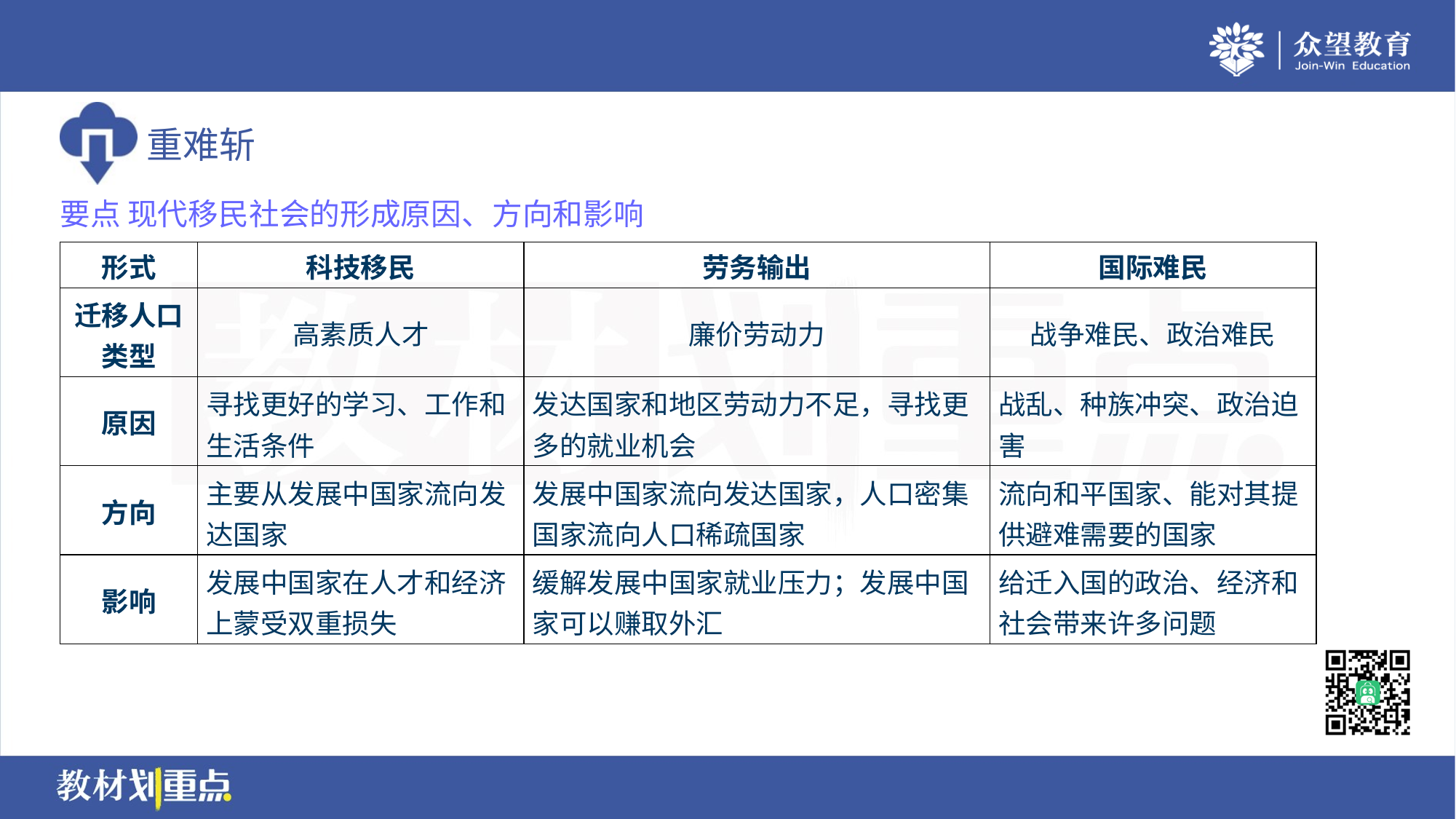

要点 现代移民社会的形成原因、方向和影响
| 形式 | 科技移民 | 劳务输出 | 国际难民 |
| --- | --- | --- | --- |
| 迁移人口 类型 | 高素质人才 | 廉价劳动力 | 战争难民、政治难民 |
| 原因 | 寻找更好的学习、工作和 生活条件 | 发达国家和地区劳动力不足，寻找更 多的就业机会 | 战乱、种族冲突、政治迫 害 |
| 方向 | 主要从发展中国家流向发 达国家 | 发展中国家流向发达国家，人口密集 国家流向人口稀疏国家 | 流向和平国家、能对其提 供避难需要的国家 |
| 影响 | 发展中国家在人才和经济 上蒙受双重损失 | 缓解发展中国家就业压力；发展中国 家可以赚取外汇 | 给迁入国的政治、经济和 社会带来许多问题 |